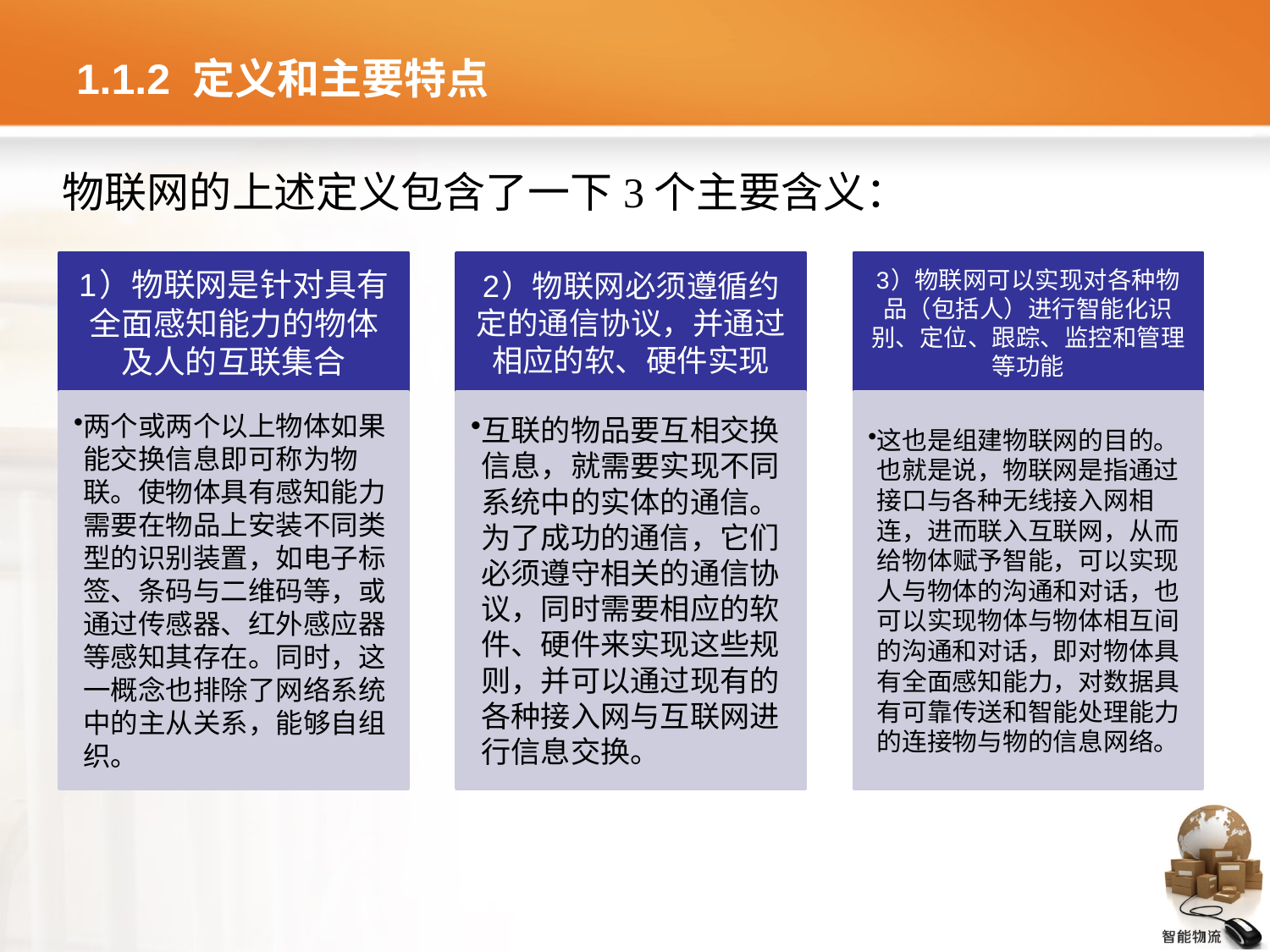

# 1.1.2 定义和主要特点
1）物联网是针对具有全面感知能力的物体及人的互联集合
两个或两个以上物体如果能交换信息即可称为物联。使物体具有感知能力需要在物品上安装不同类型的识别装置，如电子标签、条码与二维码等，或通过传感器、红外感应器等感知其存在。同时，这一概念也排除了网络系统中的主从关系，能够自组织。
2）物联网必须遵循约定的通信协议，并通过相应的软、硬件实现
互联的物品要互相交换信息，就需要实现不同系统中的实体的通信。为了成功的通信，它们必须遵守相关的通信协议，同时需要相应的软件、硬件来实现这些规则，并可以通过现有的各种接入网与互联网进行信息交换。
3）物联网可以实现对各种物品（包括人）进行智能化识别、定位、跟踪、监控和管理等功能
这也是组建物联网的目的。也就是说，物联网是指通过接口与各种无线接入网相连，进而联入互联网，从而给物体赋予智能，可以实现人与物体的沟通和对话，也可以实现物体与物体相互间的沟通和对话，即对物体具有全面感知能力，对数据具有可靠传送和智能处理能力的连接物与物的信息网络。
物联网的上述定义包含了一下3个主要含义：